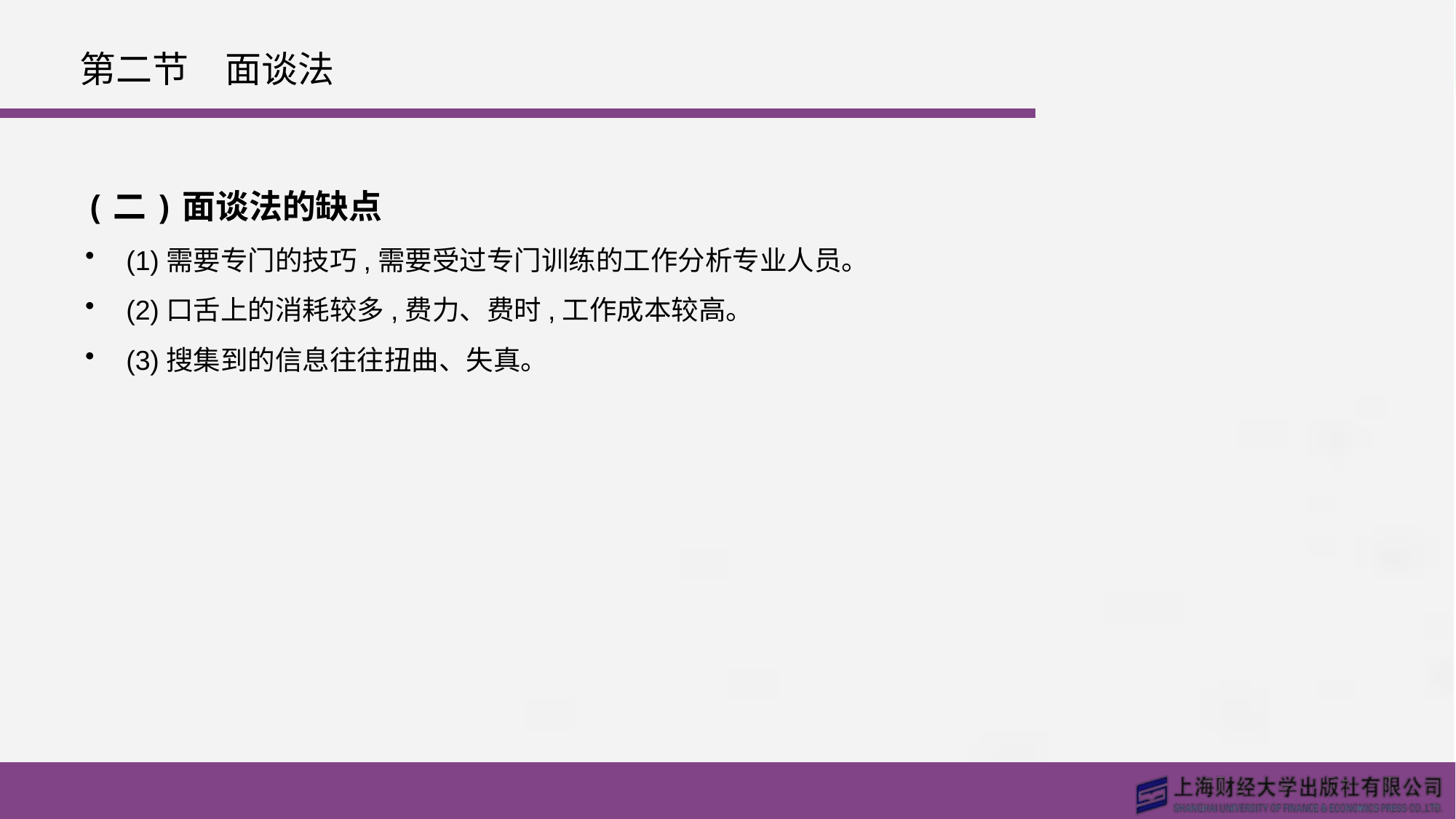

# 第二节　面谈法
(二)面谈法的缺点
(1)需要专门的技巧,需要受过专门训练的工作分析专业人员。
(2)口舌上的消耗较多,费力、费时,工作成本较高。
(3)搜集到的信息往往扭曲、失真。